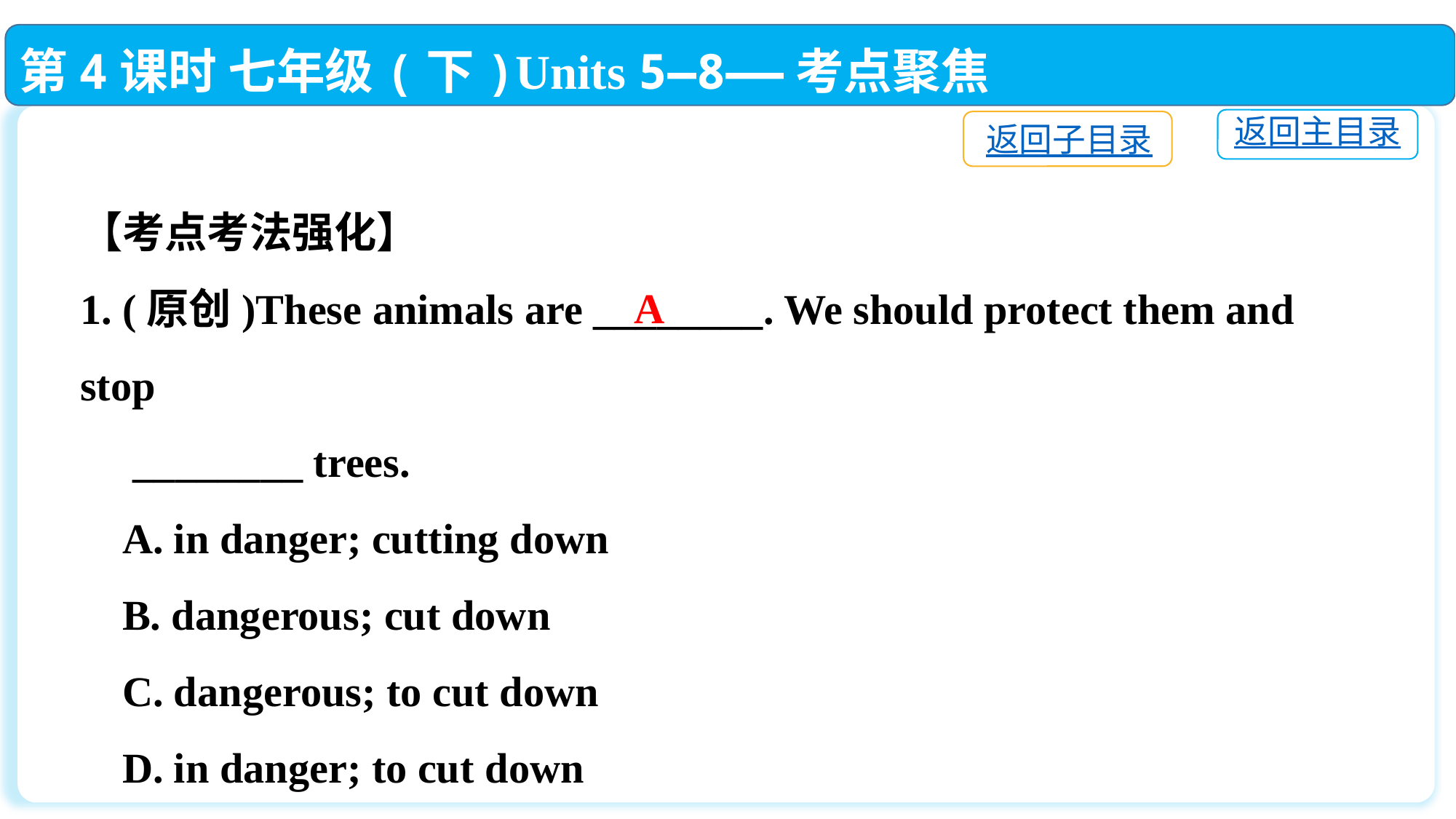

第4课时 七年级(下)Units 5—8——考点聚焦

返回主目录

返回子目录
【考点考法强化】
1. (原创)These animals are ________. We should protect them and stop
     ________ trees.
    A. in danger; cutting down
    B. dangerous; cut down
    C. dangerous; to cut down
    D. in danger; to cut down
A